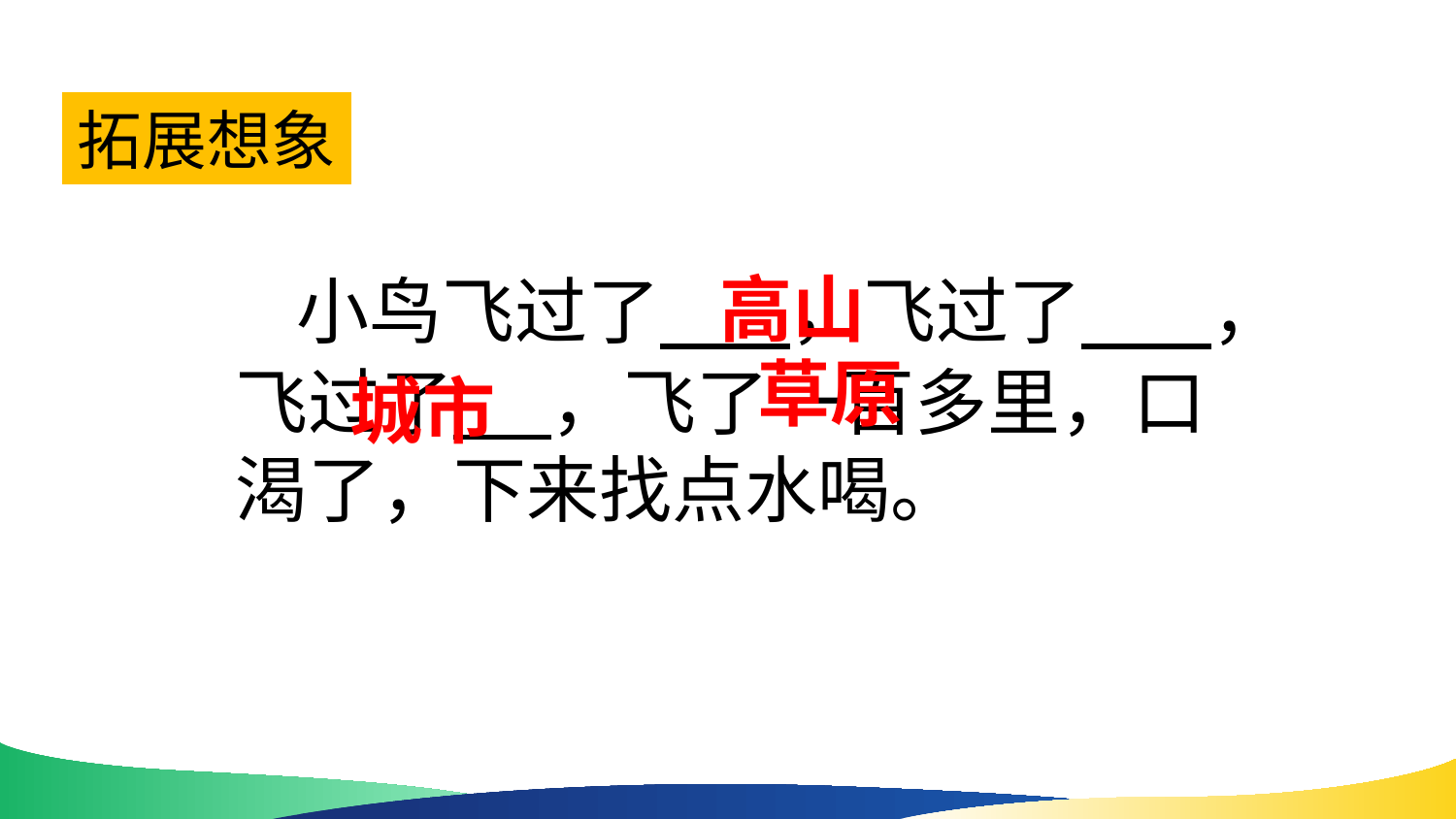

拓展想象

  小鸟飞过了        ，飞过了        ，飞过了      ，飞了一百多里，口渴了，下来找点水喝。
高山
草原
城市